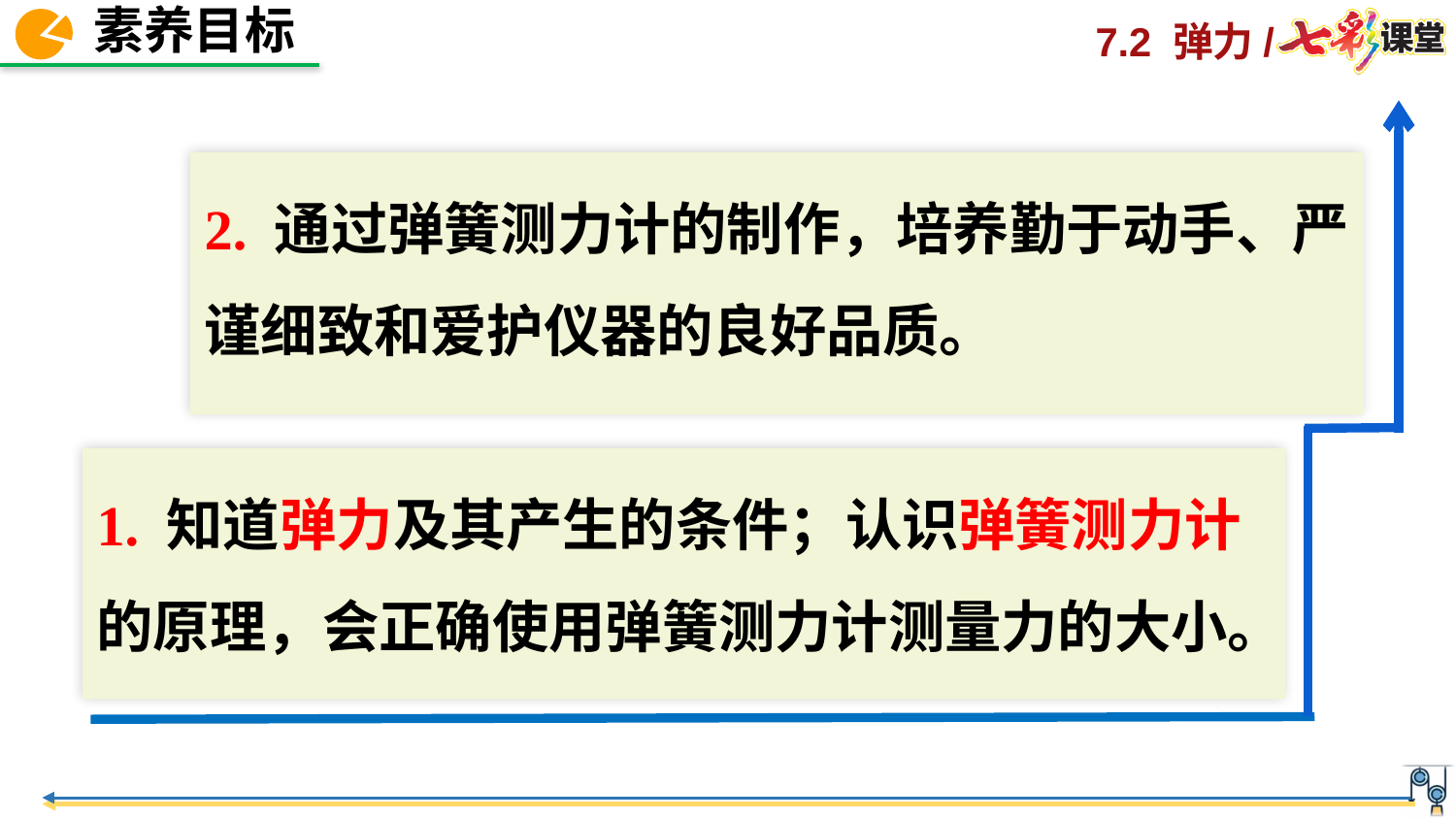

2. 通过弹簧测力计的制作，培养勤于动手、严谨细致和爱护仪器的良好品质。
1. 知道弹力及其产生的条件；认识弹簧测力计的原理，会正确使用弹簧测力计测量力的大小。